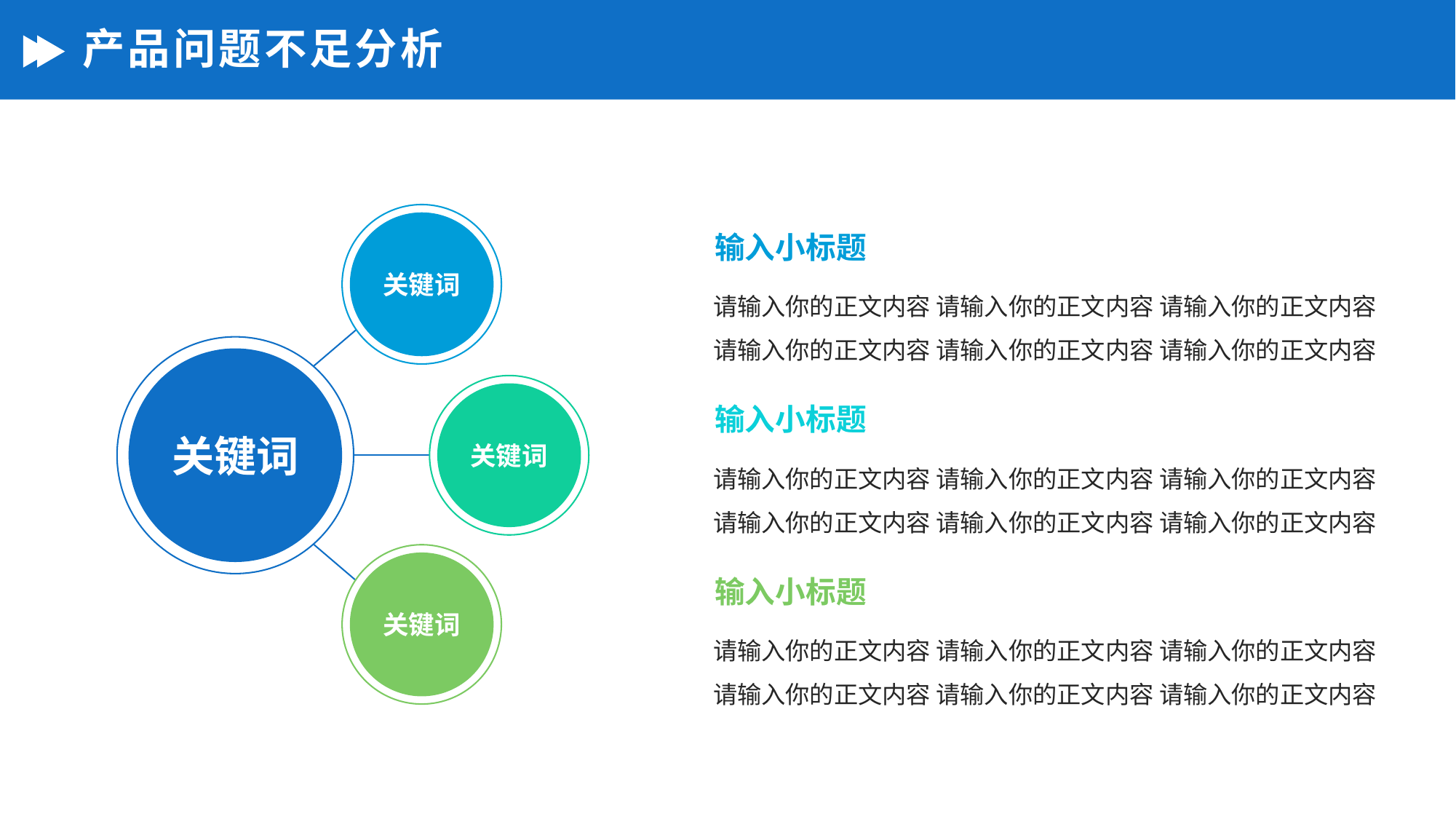

# 产品问题不足分析

关键词

关键词

关键词

关键词
输入小标题
请输入你的正文内容 请输入你的正文内容 请输入你的正文内容请输入你的正文内容 请输入你的正文内容 请输入你的正文内容
输入小标题
请输入你的正文内容 请输入你的正文内容 请输入你的正文内容请输入你的正文内容 请输入你的正文内容 请输入你的正文内容
输入小标题
请输入你的正文内容 请输入你的正文内容 请输入你的正文内容请输入你的正文内容 请输入你的正文内容 请输入你的正文内容